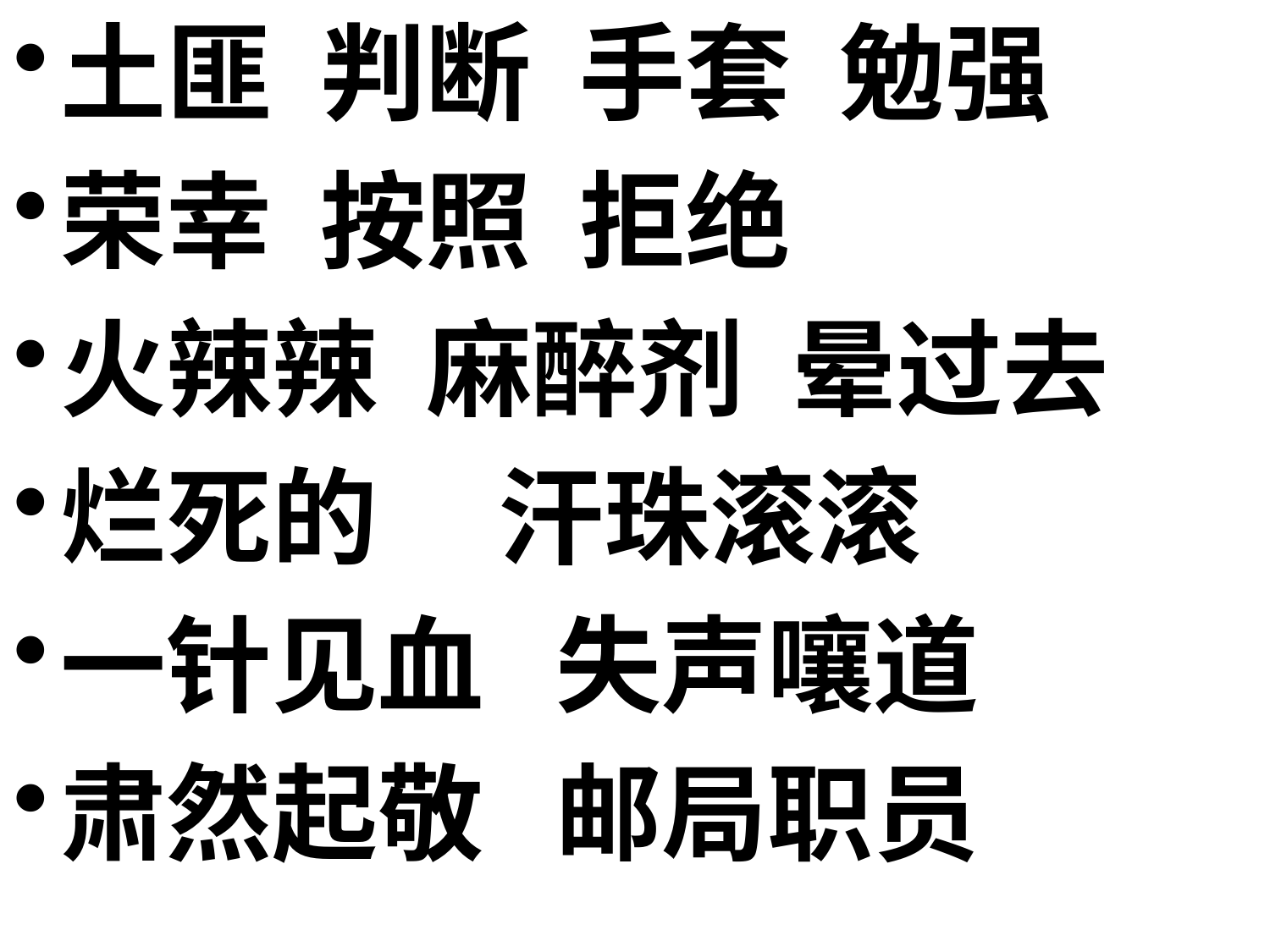

土匪  判断  手套  勉强
荣幸  按照  拒绝
火辣辣  麻醉剂  晕过去
烂死的     汗珠滚滚
一针见血   失声嚷道
肃然起敬   邮局职员